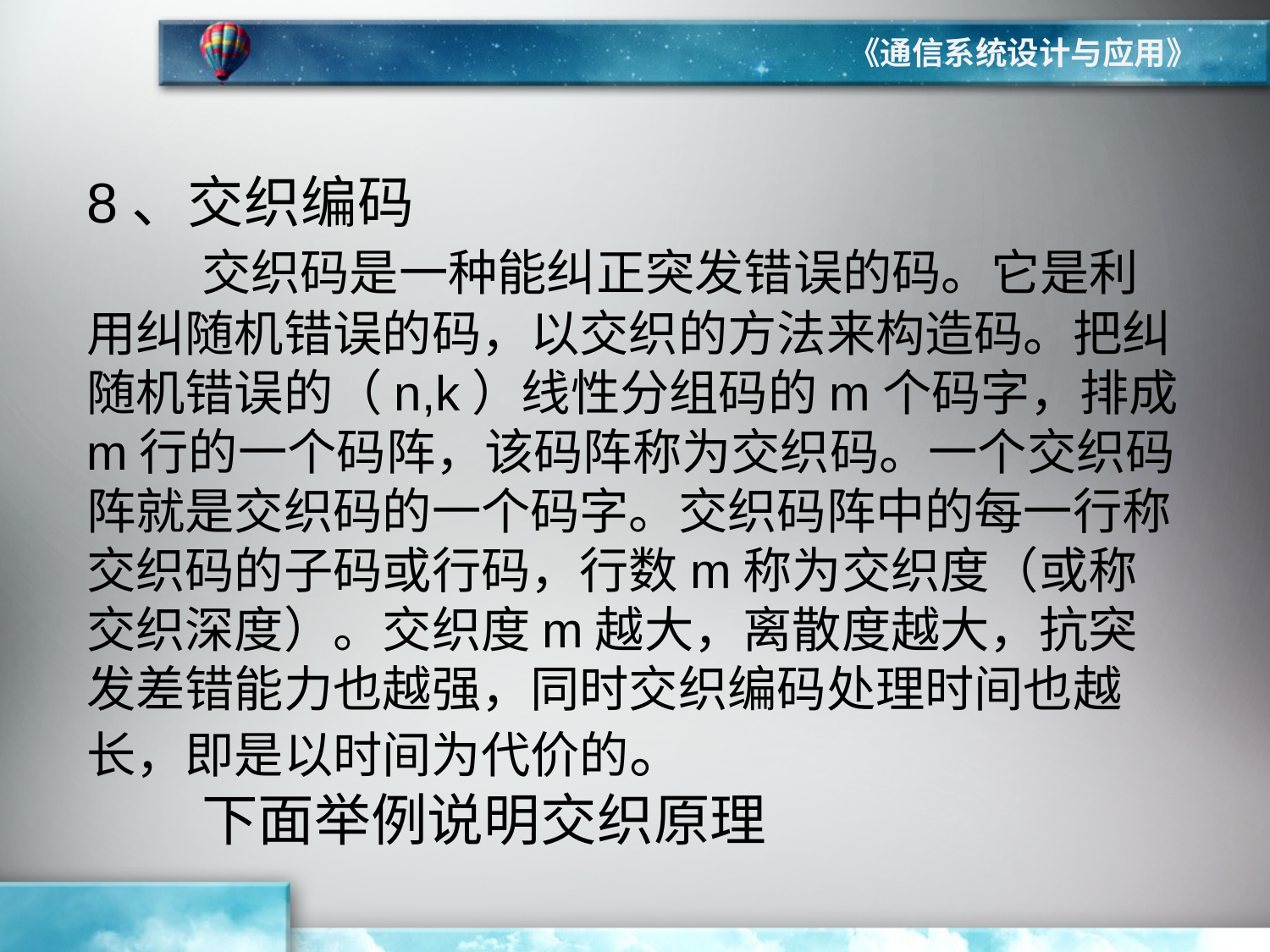

《通信系统设计与应用》
8、交织编码
        交织码是一种能纠正突发错误的码。它是利用纠随机错误的码，以交织的方法来构造码。把纠随机错误的（n,k）线性分组码的m个码字，排成m行的一个码阵，该码阵称为交织码。一个交织码阵就是交织码的一个码字。交织码阵中的每一行称交织码的子码或行码，行数m称为交织度（或称交织深度）。交织度m越大，离散度越大，抗突发差错能力也越强，同时交织编码处理时间也越长，即是以时间为代价的。
        下面举例说明交织原理